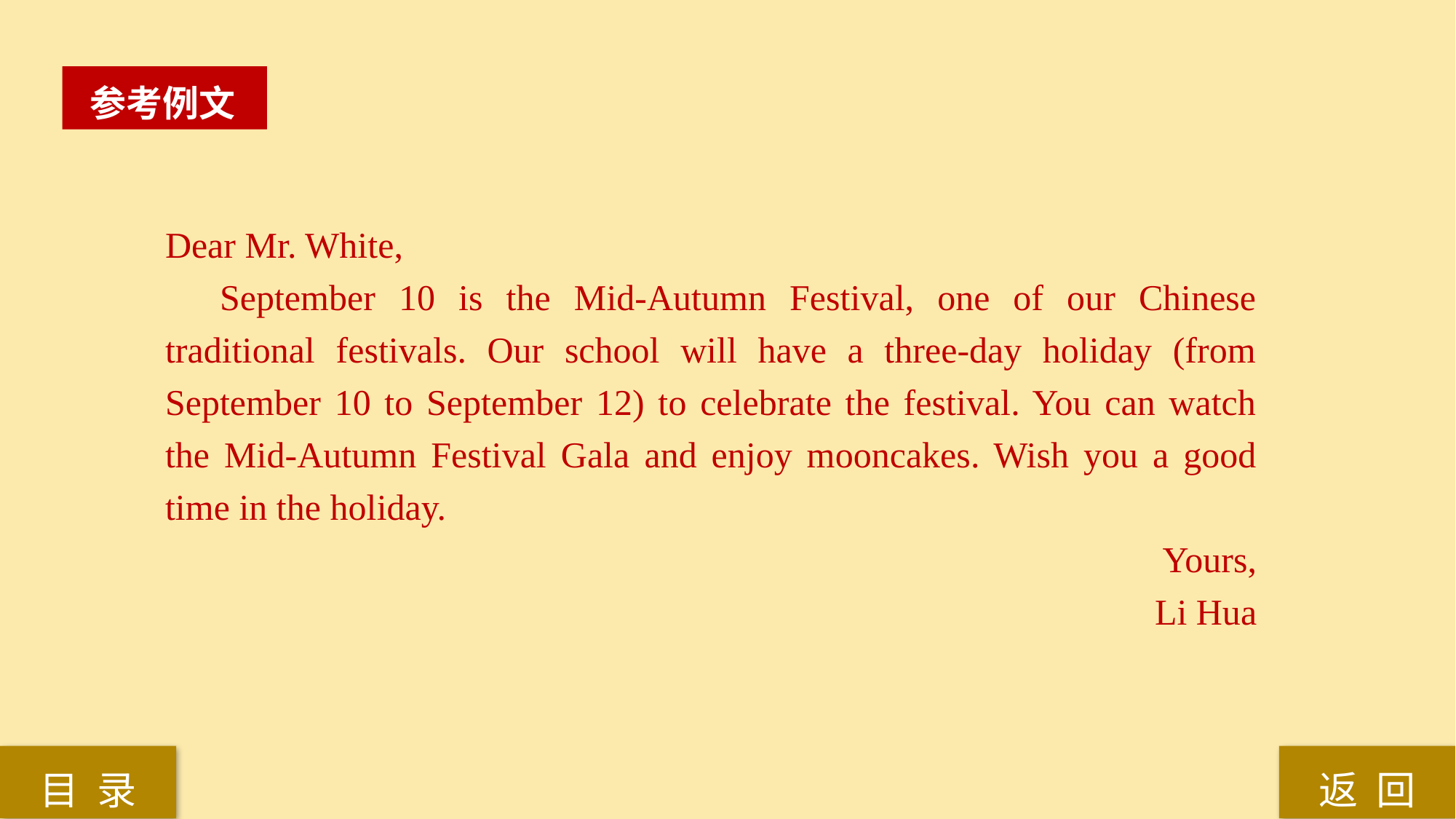

参考例文
Dear Mr. White,
September 10 is the Mid-Autumn Festival, one of our Chinese traditional festivals. Our school will have a three-day holiday (from September 10 to September 12) to celebrate the festival. You can watch the Mid-Autumn Festival Gala and enjoy mooncakes. Wish you a good time in the holiday.
Yours,
Li Hua
返  回